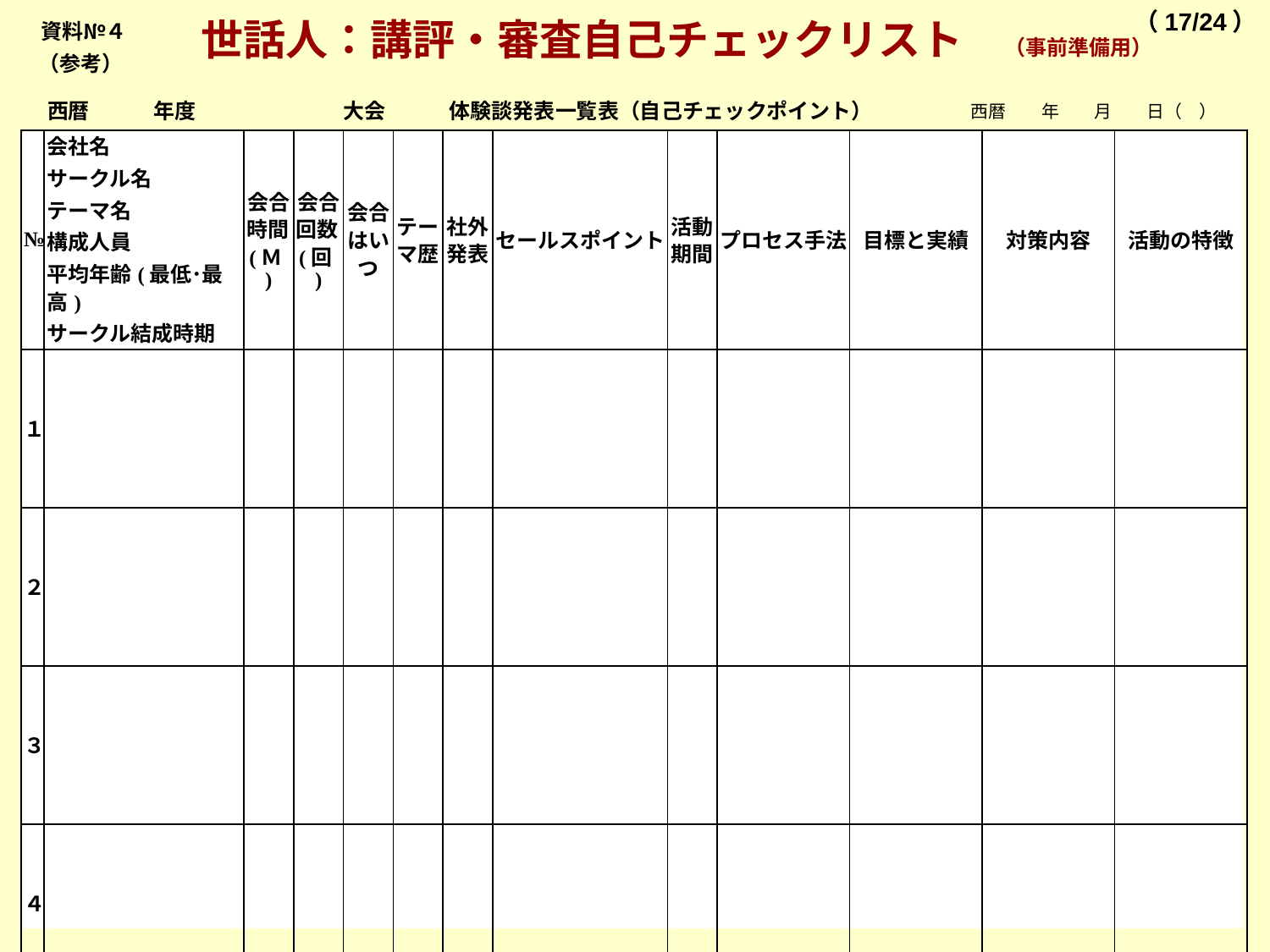

世話人：講評・審査自己チェックリスト　　（事前準備用）
（17/24）
資料№４
（参考）
西暦　　　年度　　　　　　　大会　　　体験談発表一覧表（自己チェックポイント）
　西暦　　年　　月　　日（　）
| № | 会社名 サークル名 テーマ名 構成人員 平均年齢(最低･最高) サークル結成時期 | 会合時間(Ｍ) | 会合回数(回) | 会合はいつ | テーマ歴 | 社外発表 | セールスポイント | 活動期間 | プロセス手法 | 目標と実績 | 対策内容 | 活動の特徴 |
| --- | --- | --- | --- | --- | --- | --- | --- | --- | --- | --- | --- | --- |
| １ |  |  |  |  |  |  |  |  |  |  |  |  |
| ２ |  |  |  |  |  |  |  |  |  |  |  |  |
| ３ |  |  |  |  |  |  |  |  |  |  |  |  |
| ４ |  |  |  |  |  |  |  |  |  |  |  |  |